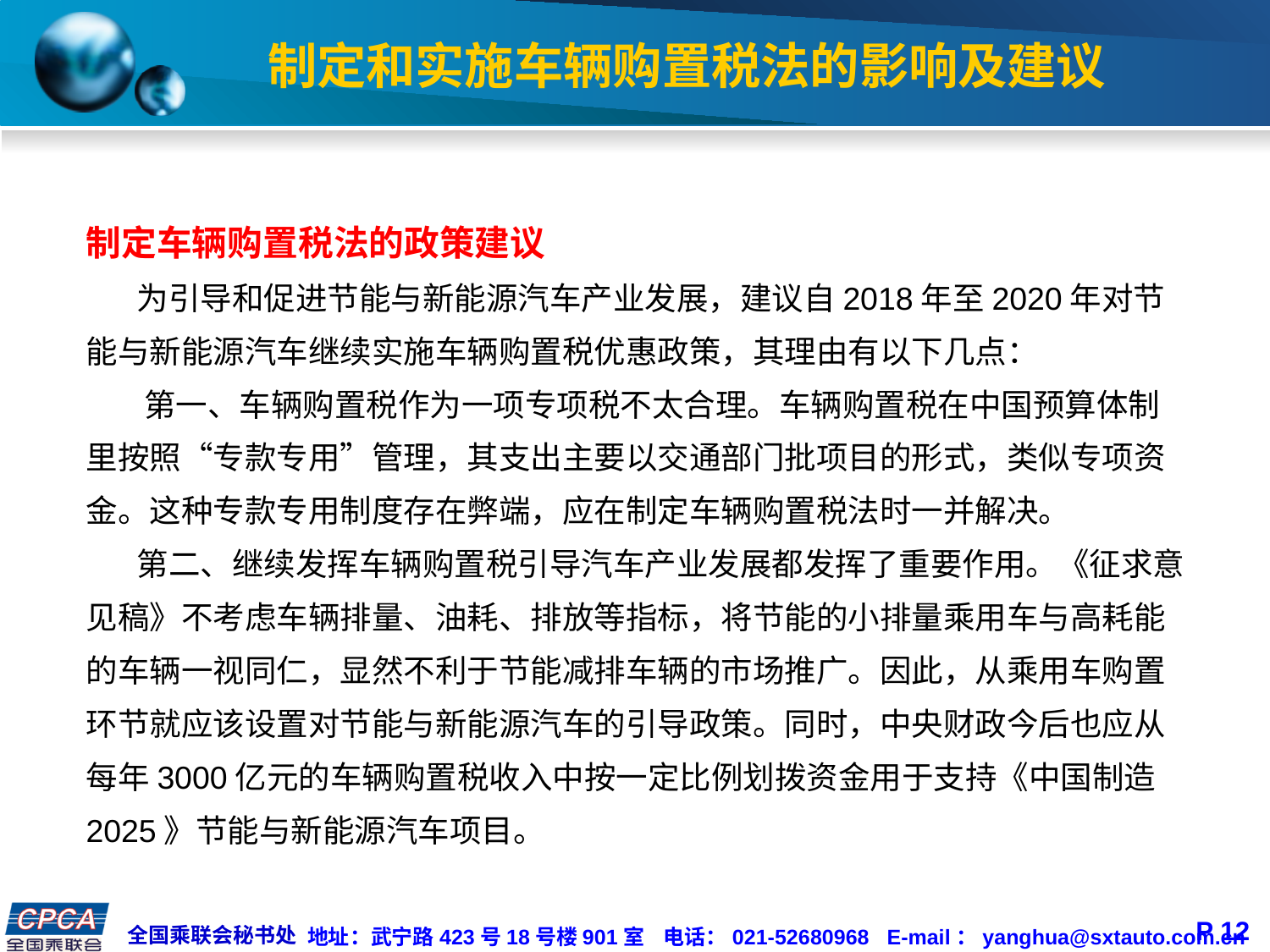

# 制定和实施车辆购置税法的影响及建议
制定车辆购置税法的政策建议
      为引导和促进节能与新能源汽车产业发展，建议自2018年至2020年对节能与新能源汽车继续实施车辆购置税优惠政策，其理由有以下几点：
       第一、车辆购置税作为一项专项税不太合理。车辆购置税在中国预算体制里按照“专款专用”管理，其支出主要以交通部门批项目的形式，类似专项资金。这种专款专用制度存在弊端，应在制定车辆购置税法时一并解决。
      第二、继续发挥车辆购置税引导汽车产业发展都发挥了重要作用。《征求意见稿》不考虑车辆排量、油耗、排放等指标，将节能的小排量乘用车与高耗能的车辆一视同仁，显然不利于节能减排车辆的市场推广。因此，从乘用车购置环节就应该设置对节能与新能源汽车的引导政策。同时，中央财政今后也应从每年3000亿元的车辆购置税收入中按一定比例划拨资金用于支持《中国制造2025》节能与新能源汽车项目。